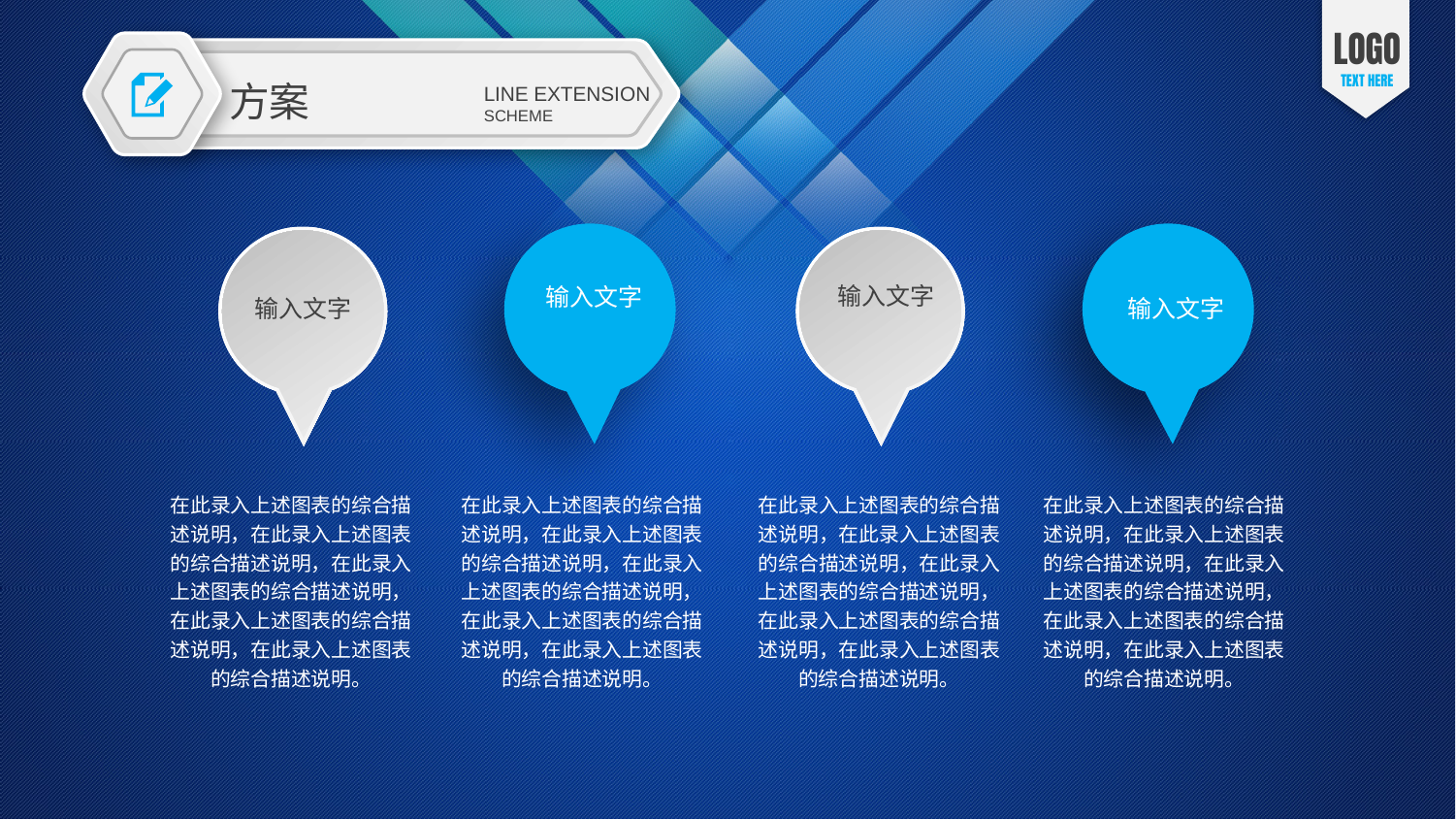

LOGO
TEXT HERE

方案

LINE EXTENSION
SCHEME

输入文字
输入文字
输入文字
输入文字
在此录入上述图表的综合描述说明，在此录入上述图表的综合描述说明，在此录入上述图表的综合描述说明，在此录入上述图表的综合描述说明，在此录入上述图表的综合描述说明。
在此录入上述图表的综合描述说明，在此录入上述图表的综合描述说明，在此录入上述图表的综合描述说明，在此录入上述图表的综合描述说明，在此录入上述图表的综合描述说明。
在此录入上述图表的综合描述说明，在此录入上述图表的综合描述说明，在此录入上述图表的综合描述说明，在此录入上述图表的综合描述说明，在此录入上述图表的综合描述说明。
在此录入上述图表的综合描述说明，在此录入上述图表的综合描述说明，在此录入上述图表的综合描述说明，在此录入上述图表的综合描述说明，在此录入上述图表的综合描述说明。